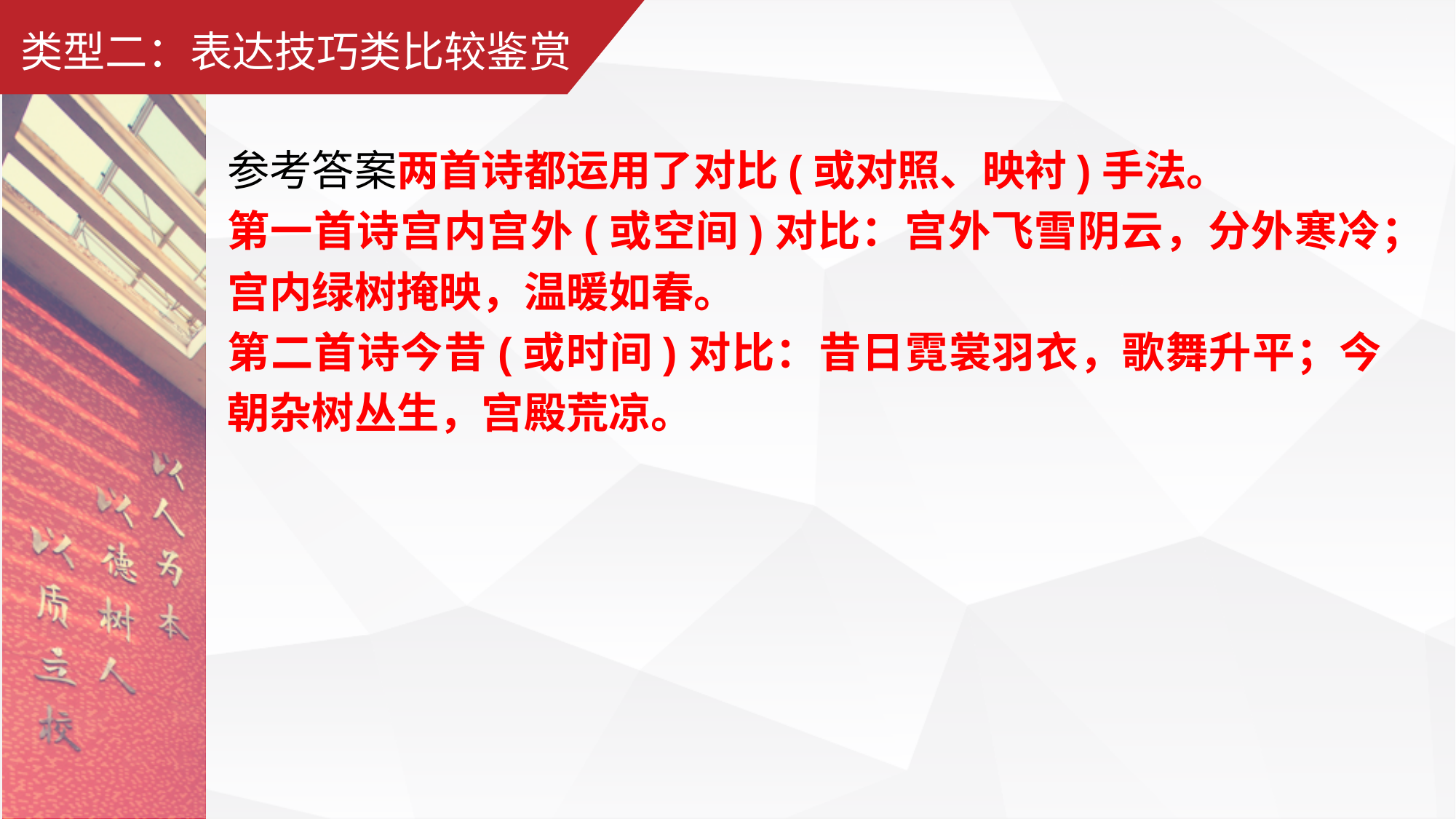

类型二：表达技巧类比较鉴赏
参考答案两首诗都运用了对比(或对照、映衬)手法。
第一首诗宫内宫外(或空间)对比：宫外飞雪阴云，分外寒冷；宫内绿树掩映，温暖如春。
第二首诗今昔(或时间)对比：昔日霓裳羽衣，歌舞升平；今朝杂树丛生，宫殿荒凉。